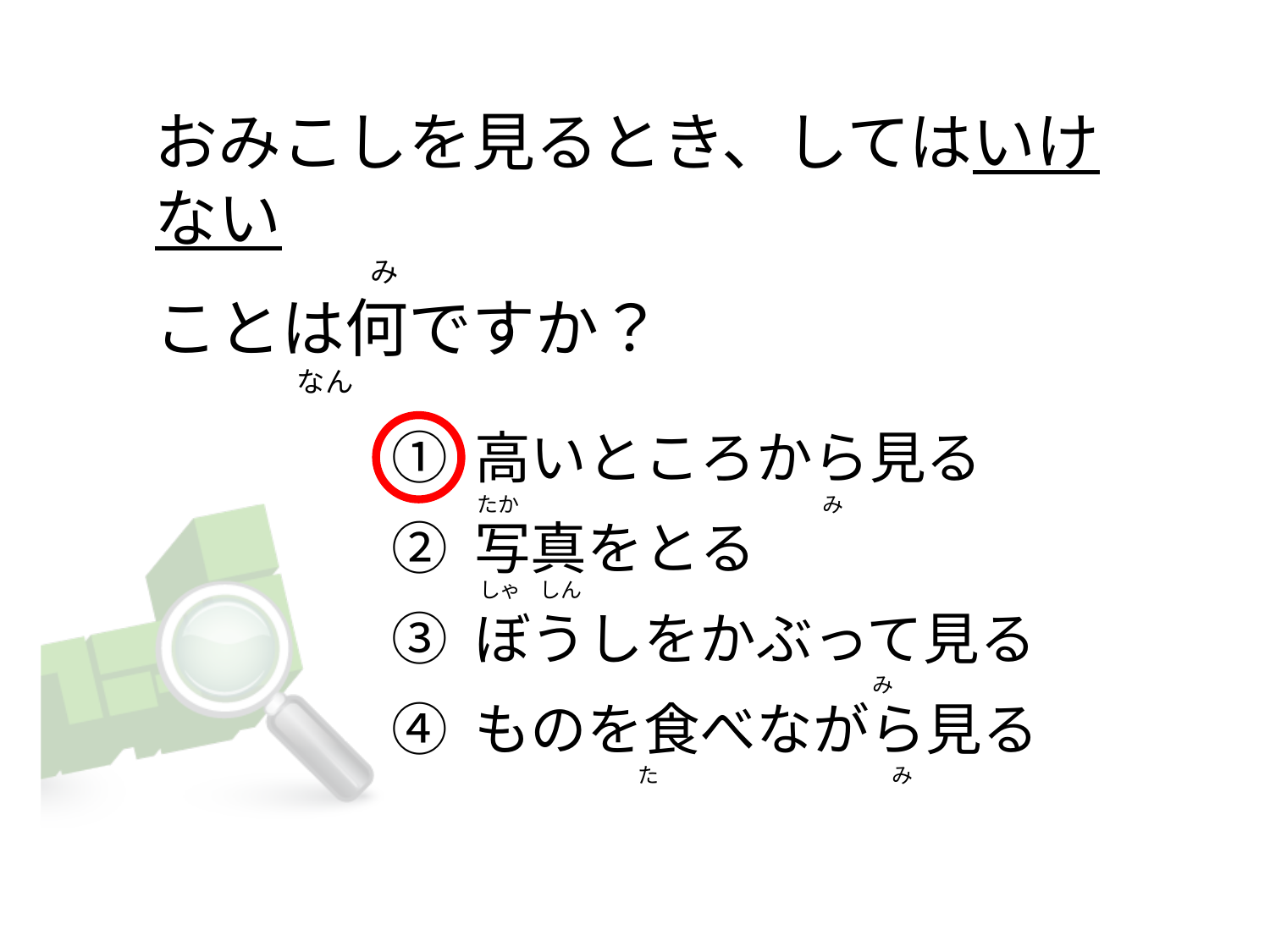

# おみこしを見るとき、してはいけない                                   み ことは何ですか？ 　                  なん

① 高いところから見る
② 写真をとる
③ ぼうしをかぶって見る
④ ものを食べながら見る
たか                                                                 み
しゃ    しん
                                                                                      み
                                 た                                                  み